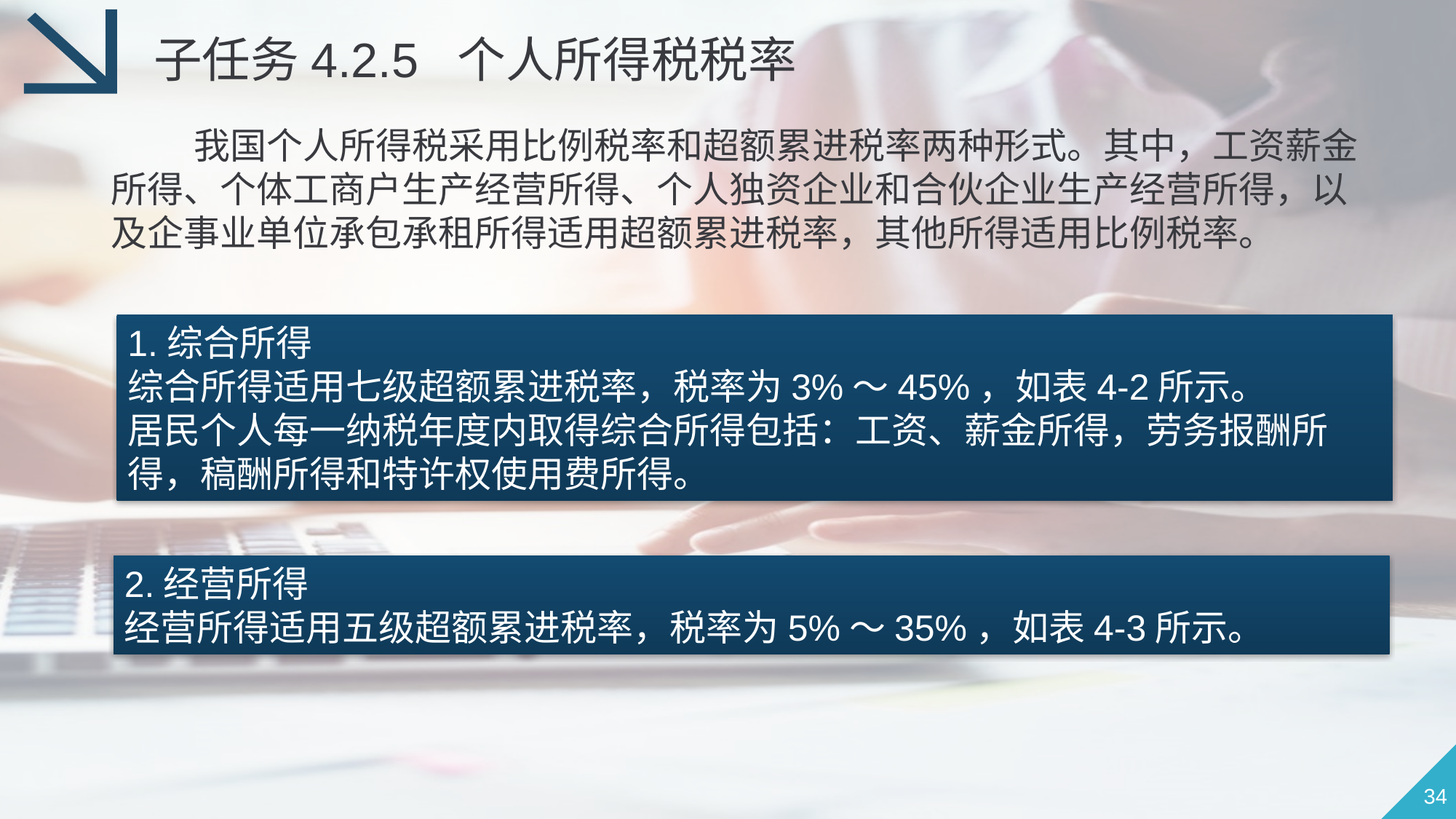

子任务4.2.5  个人所得税税率
         我国个人所得税采用比例税率和超额累进税率两种形式。其中，工资薪金所得、个体工商户生产经营所得、个人独资企业和合伙企业生产经营所得，以及企事业单位承包承租所得适用超额累进税率，其他所得适用比例税率。
1.综合所得
综合所得适用七级超额累进税率，税率为3%～45%，如表4-2所示。
居民个人每一纳税年度内取得综合所得包括：工资、薪金所得，劳务报酬所得，稿酬所得和特许权使用费所得。
2.经营所得
经营所得适用五级超额累进税率，税率为5%～35%，如表4-3所示。